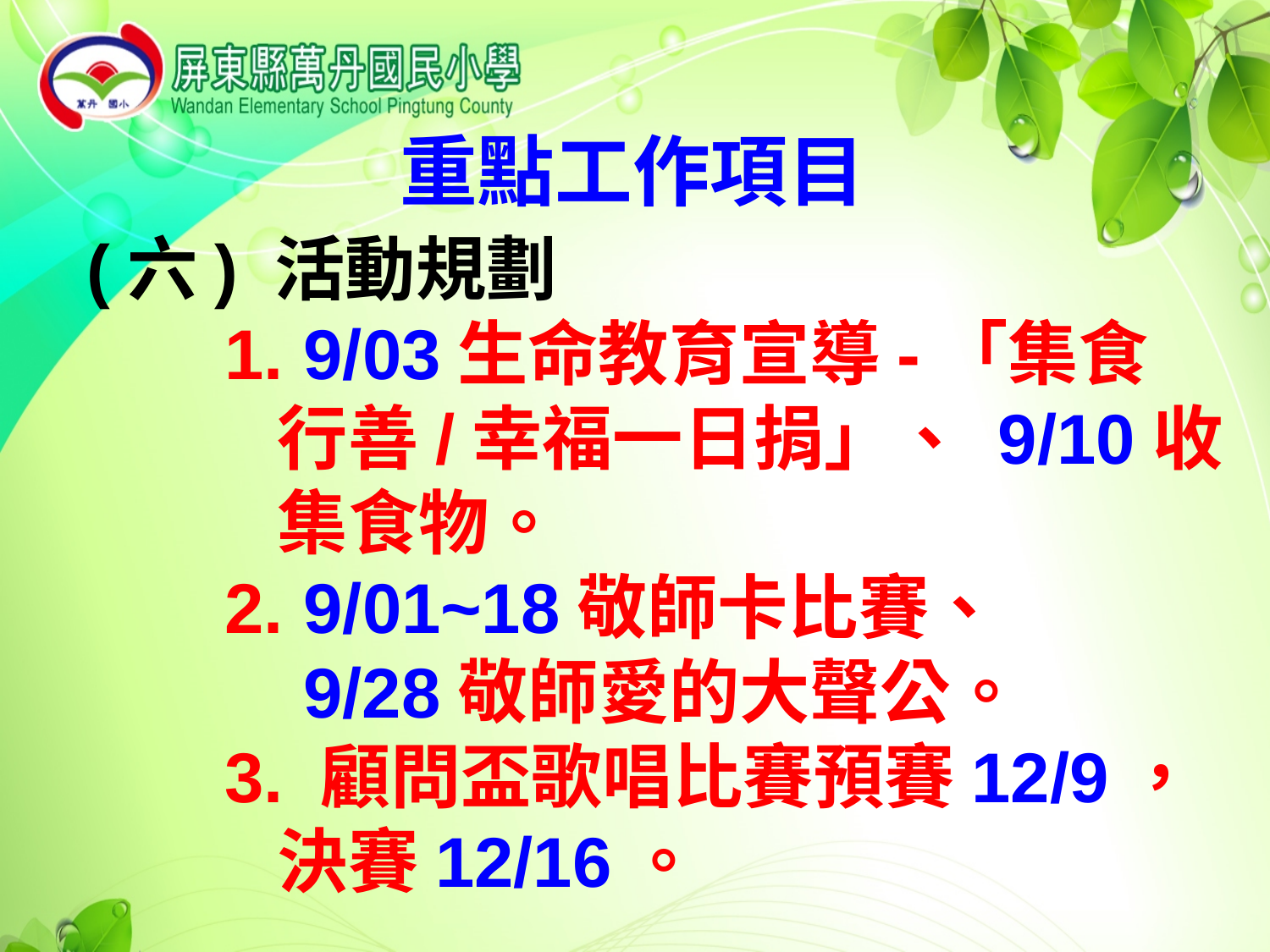

重點工作項目
 (六) 活動規劃
        1. 9/03生命教育宣導-「集食
            行善/幸福一日捐」、 9/10收
            集食物。
        2. 9/01~18敬師卡比賽、
            9/28敬師愛的大聲公。
        3. 顧問盃歌唱比賽預賽12/9，
            決賽12/16。